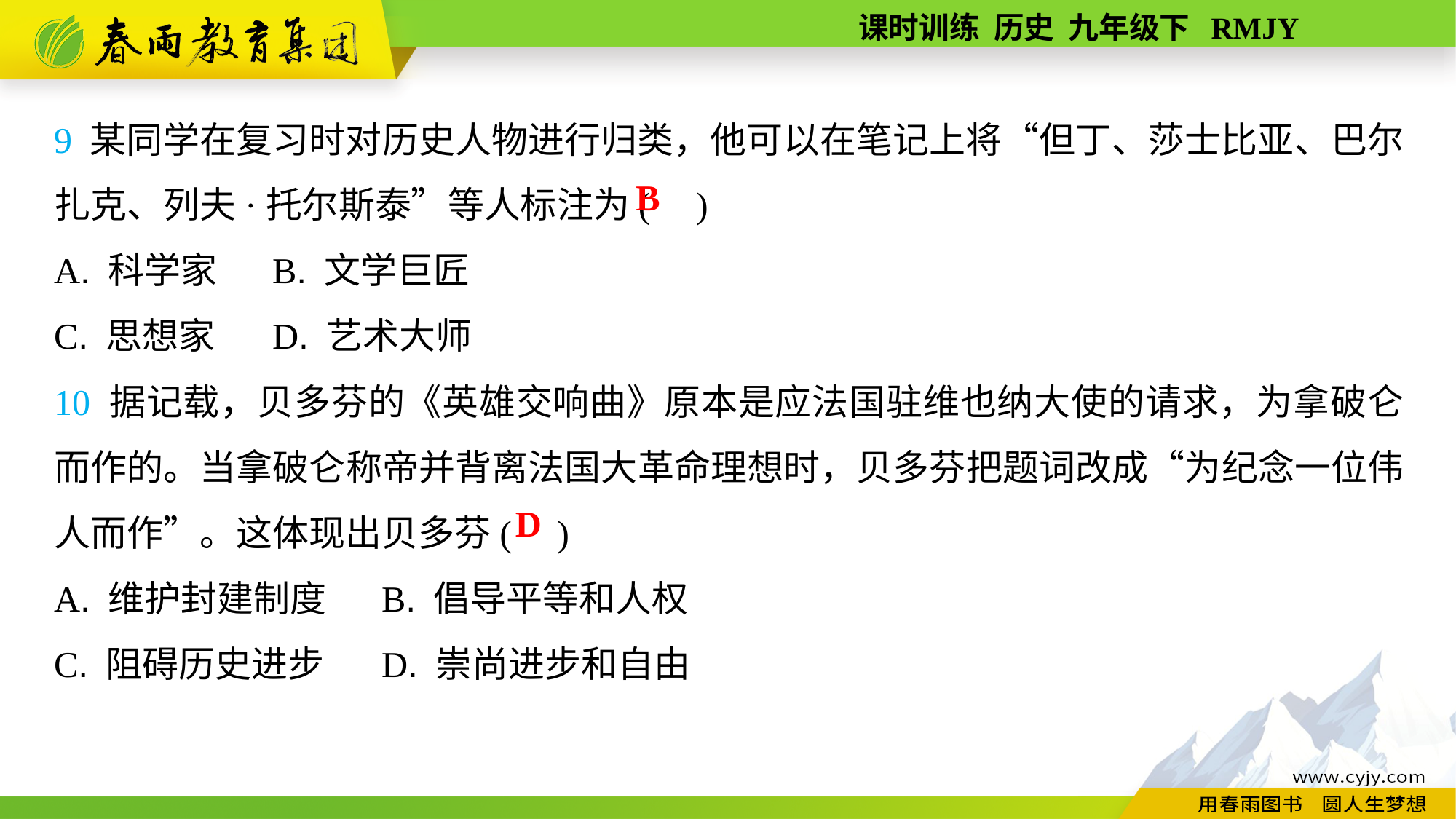

9 某同学在复习时对历史人物进行归类，他可以在笔记上将“但丁、莎士比亚、巴尔扎克、列夫·托尔斯泰”等人标注为(     )
A. 科学家	B. 文学巨匠
C. 思想家	D. 艺术大师
10 据记载，贝多芬的《英雄交响曲》原本是应法国驻维也纳大使的请求，为拿破仑而作的。当拿破仑称帝并背离法国大革命理想时，贝多芬把题词改成“为纪念一位伟人而作”。这体现出贝多芬(     )
A. 维护封建制度	B. 倡导平等和人权
C. 阻碍历史进步	D. 崇尚进步和自由

B
D